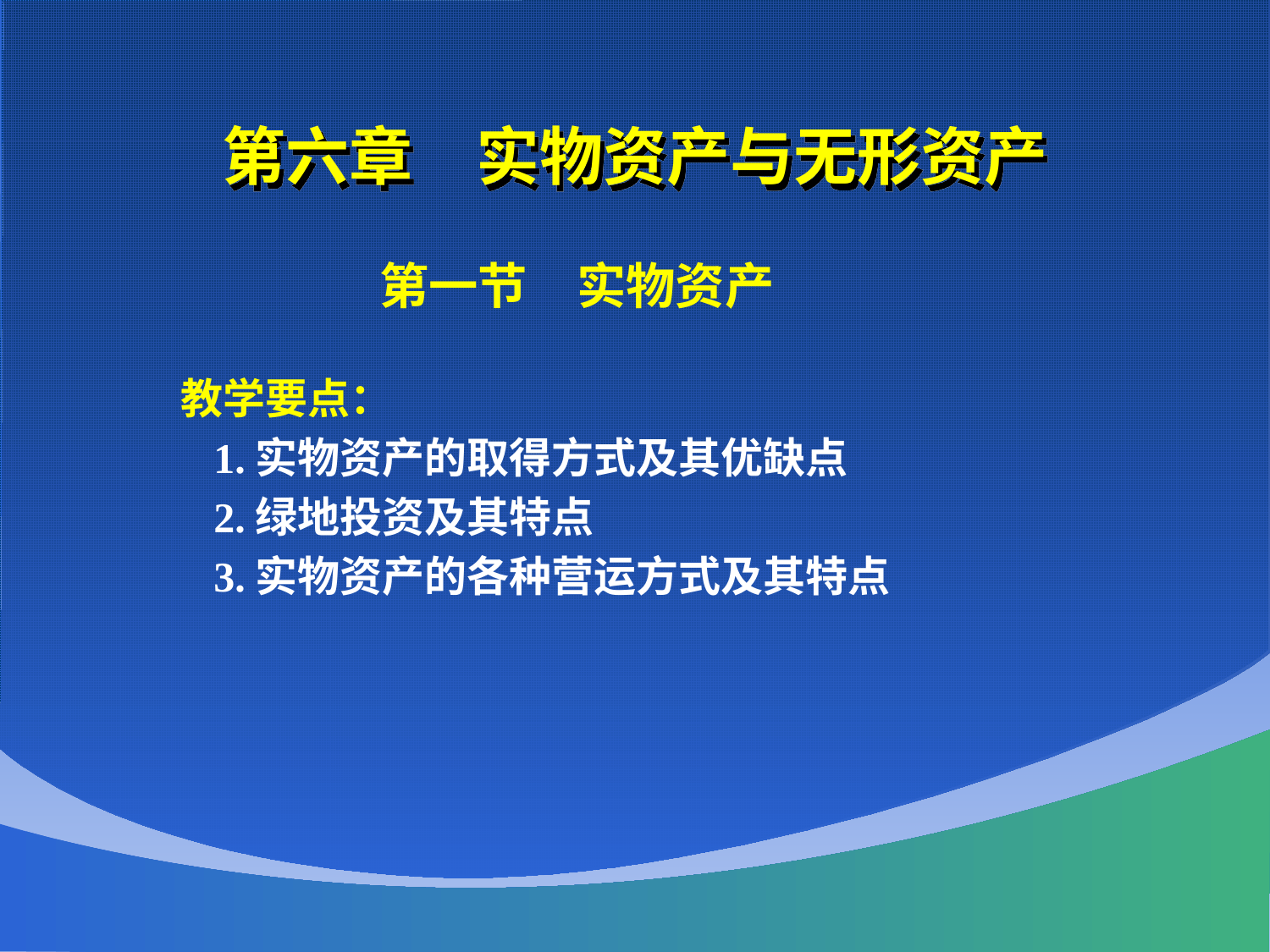

# 第六章　实物资产与无形资产

                          第一节　实物资产

            教学要点：
             1.实物资产的取得方式及其优缺点
             2.绿地投资及其特点
             3.实物资产的各种营运方式及其特点